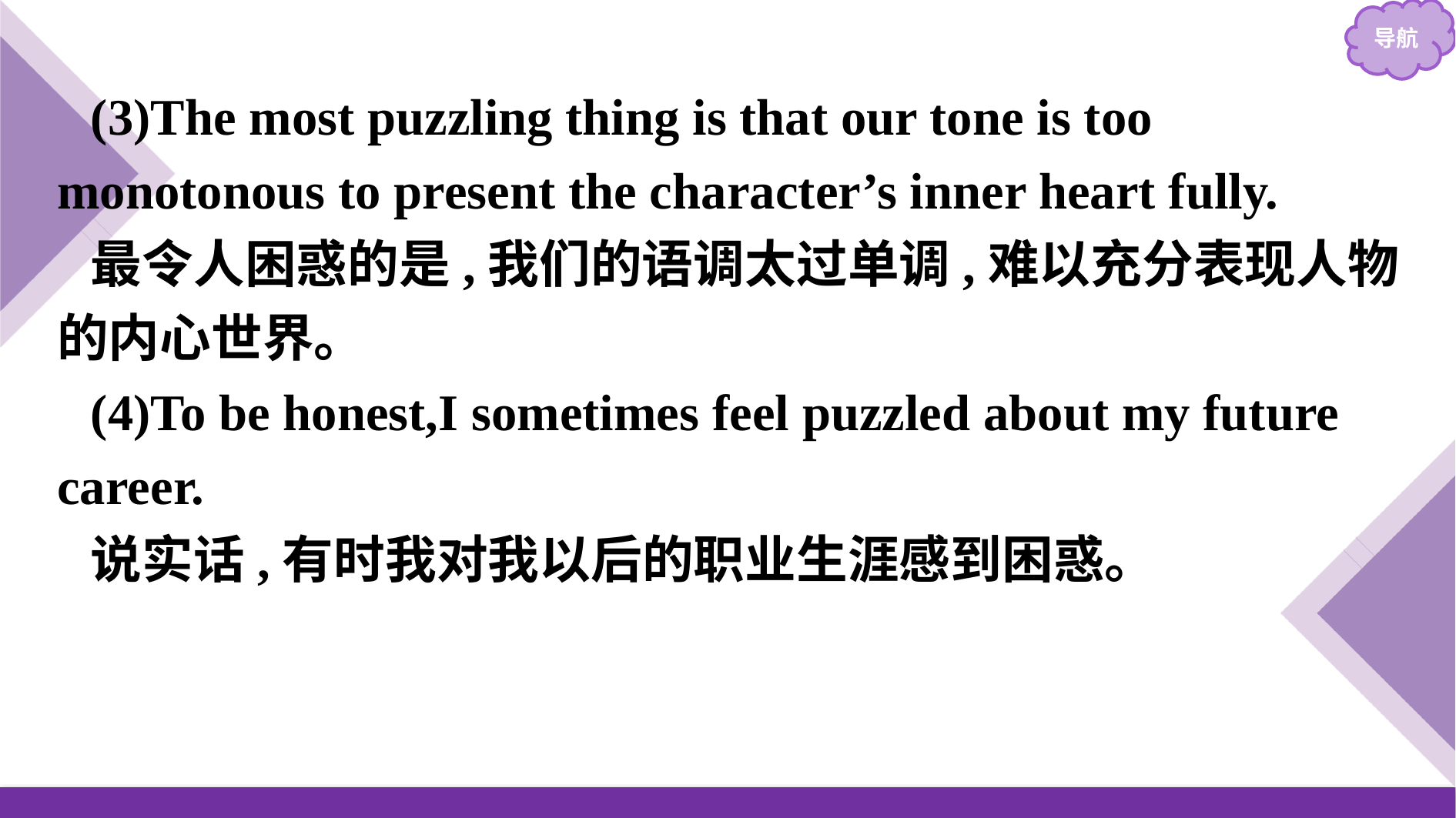

(3)The most puzzling thing is that our tone is too monotonous to present the character’s inner heart fully.
最令人困惑的是,我们的语调太过单调,难以充分表现人物的内心世界。
(4)To be honest,I sometimes feel puzzled about my future career.
说实话,有时我对我以后的职业生涯感到困惑。